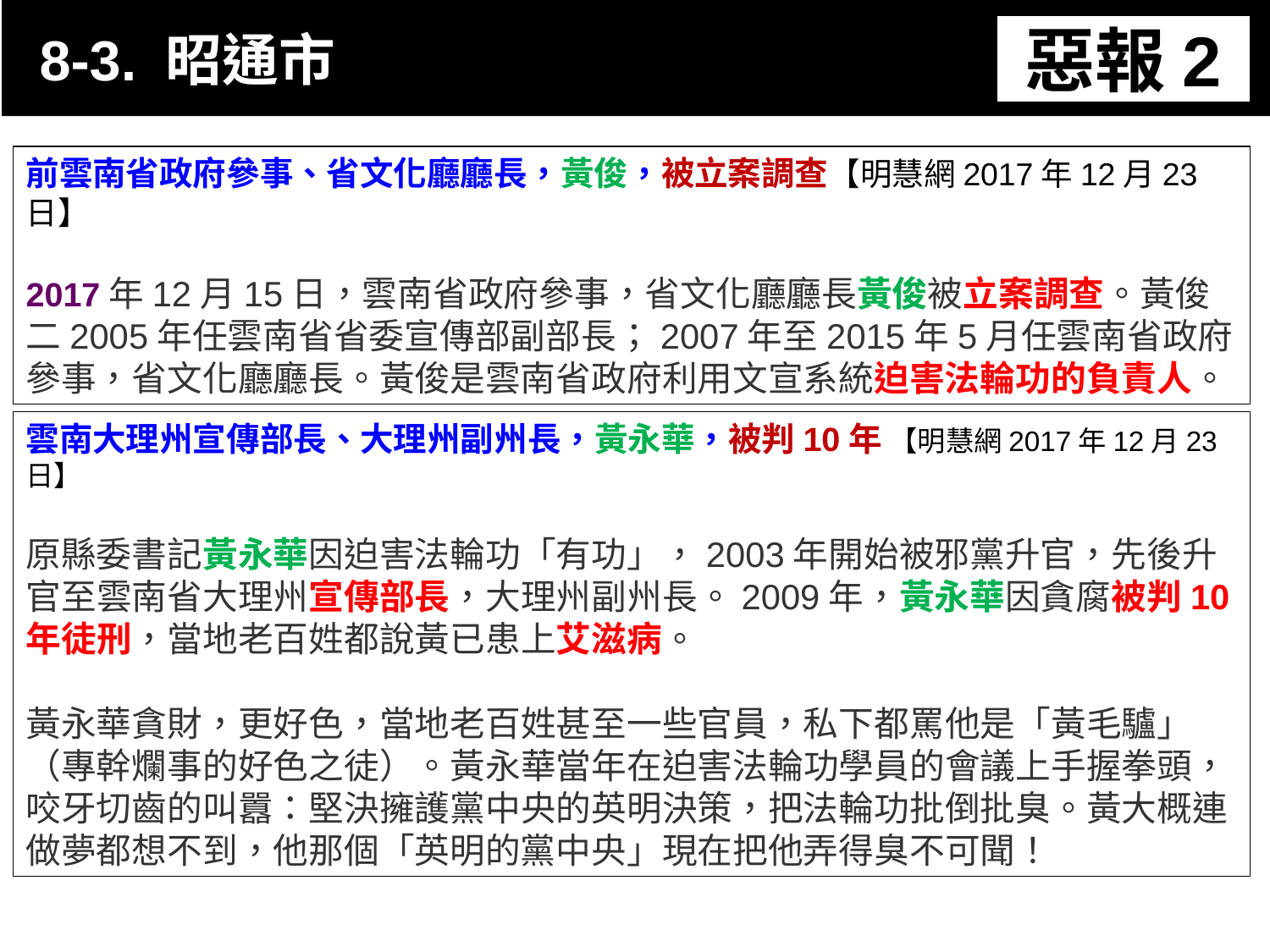

8-3. 昭通市
惡報2

11-3. XX市官員惡報實例
前雲南省政府參事、省文化廳廳長，黃俊，被立案調查【明慧網2017年12月23日】

2017年12月15日，雲南省政府參事，省文化廳廳長黃俊被立案調查。黃俊二2005年任雲南省省委宣傳部副部長；2007年至2015年5月任雲南省政府參事，省文化廳廳長。黃俊是雲南省政府利用文宣系統迫害法輪功的負責人。
雲南大理州宣傳部長、大理州副州長，黃永華，被判10年 【明慧網2017年12月23日】

原縣委書記黃永華因迫害法輪功「有功」，2003年開始被邪黨升官，先後升官至雲南省大理州宣傳部長，大理州副州長。2009年，黃永華因貪腐被判10年徒刑，當地老百姓都說黃已患上艾滋病。

黃永華貪財，更好色，當地老百姓甚至一些官員，私下都罵他是「黃毛驢」（專幹爛事的好色之徒）。黃永華當年在迫害法輪功學員的會議上手握拳頭，咬牙切齒的叫囂：堅決擁護黨中央的英明決策，把法輪功批倒批臭。黃大概連做夢都想不到，他那個「英明的黨中央」現在把他弄得臭不可聞！